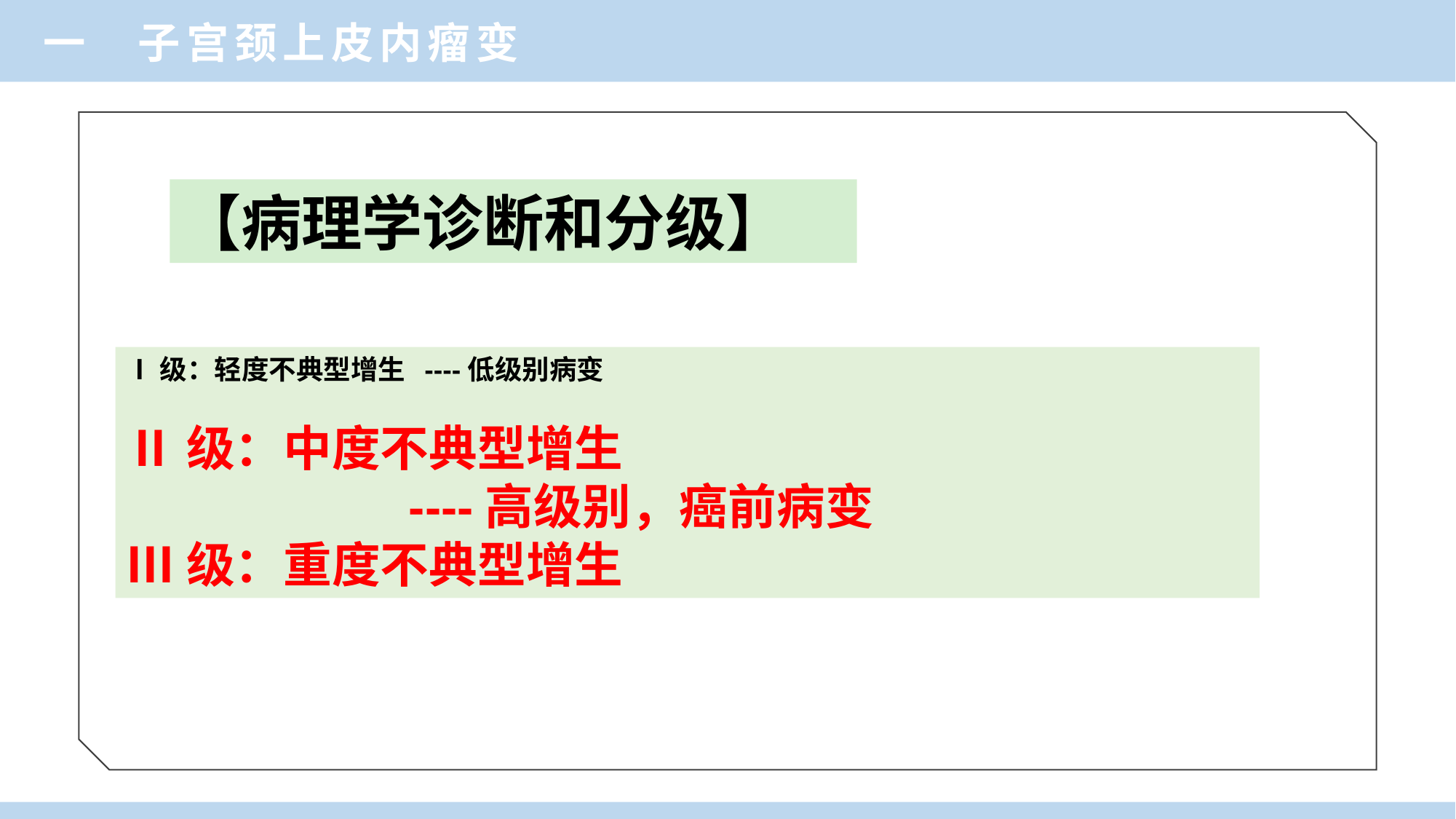

一   子宫颈上皮内瘤变

【病理学诊断和分级】
Ⅰ级：轻度不典型增生  ----低级别病变

Ⅱ级：中度不典型增生
                     ----高级别，癌前病变
Ⅲ级：重度不典型增生